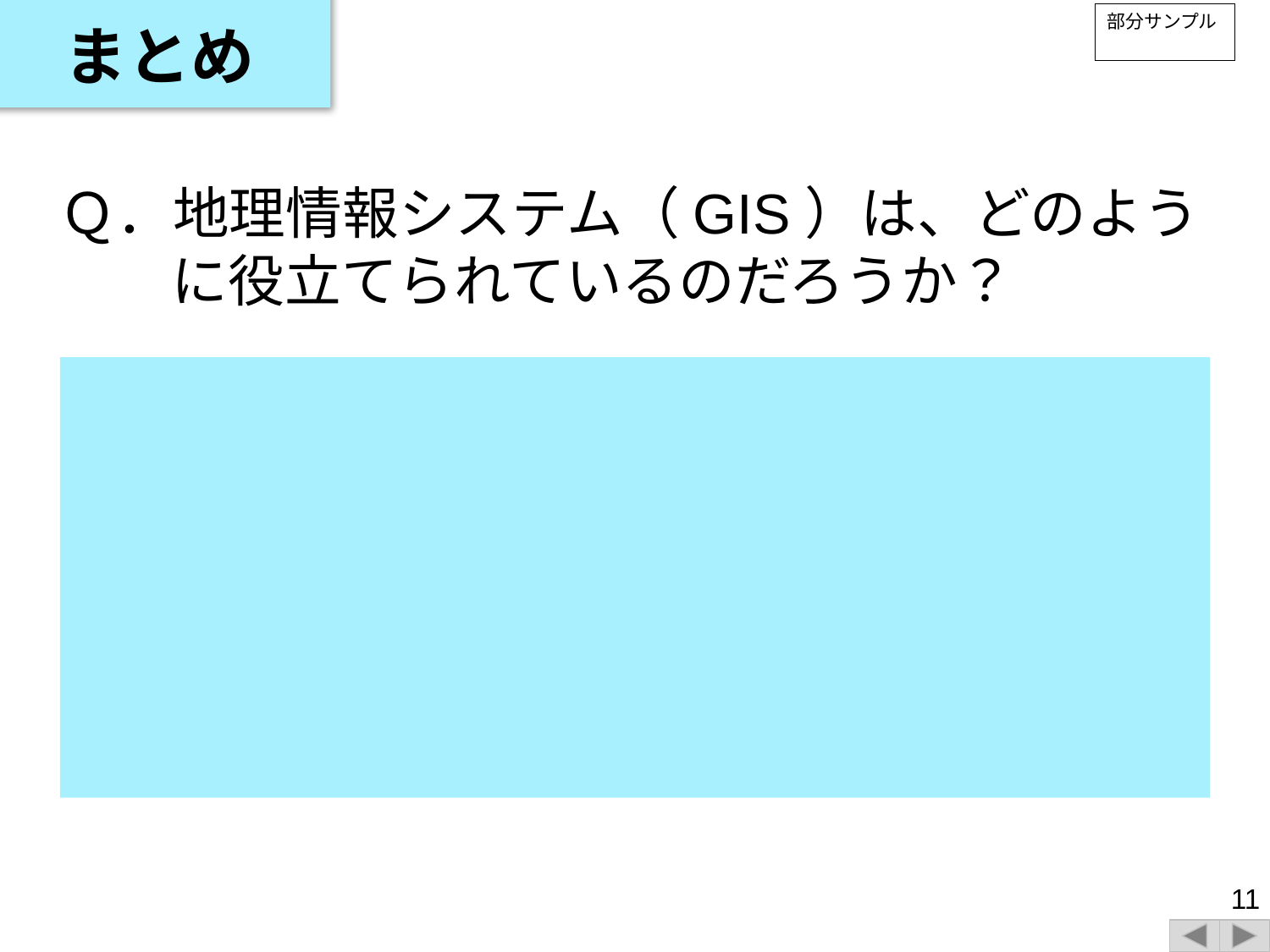

部分サンプル
Ｑ．地理情報システム（GIS）は、どのように役立てられているのだろうか？

（解答例）
　コンビニエンスストアや介護施設といった店舗・事業所の進出計画を立てる際の分析や、統一的な管理による行政サービスの向上に加え、観光や地域の比較・考察、災害時における被害の様子の公開などさまざまな場面で役立てられている。
11